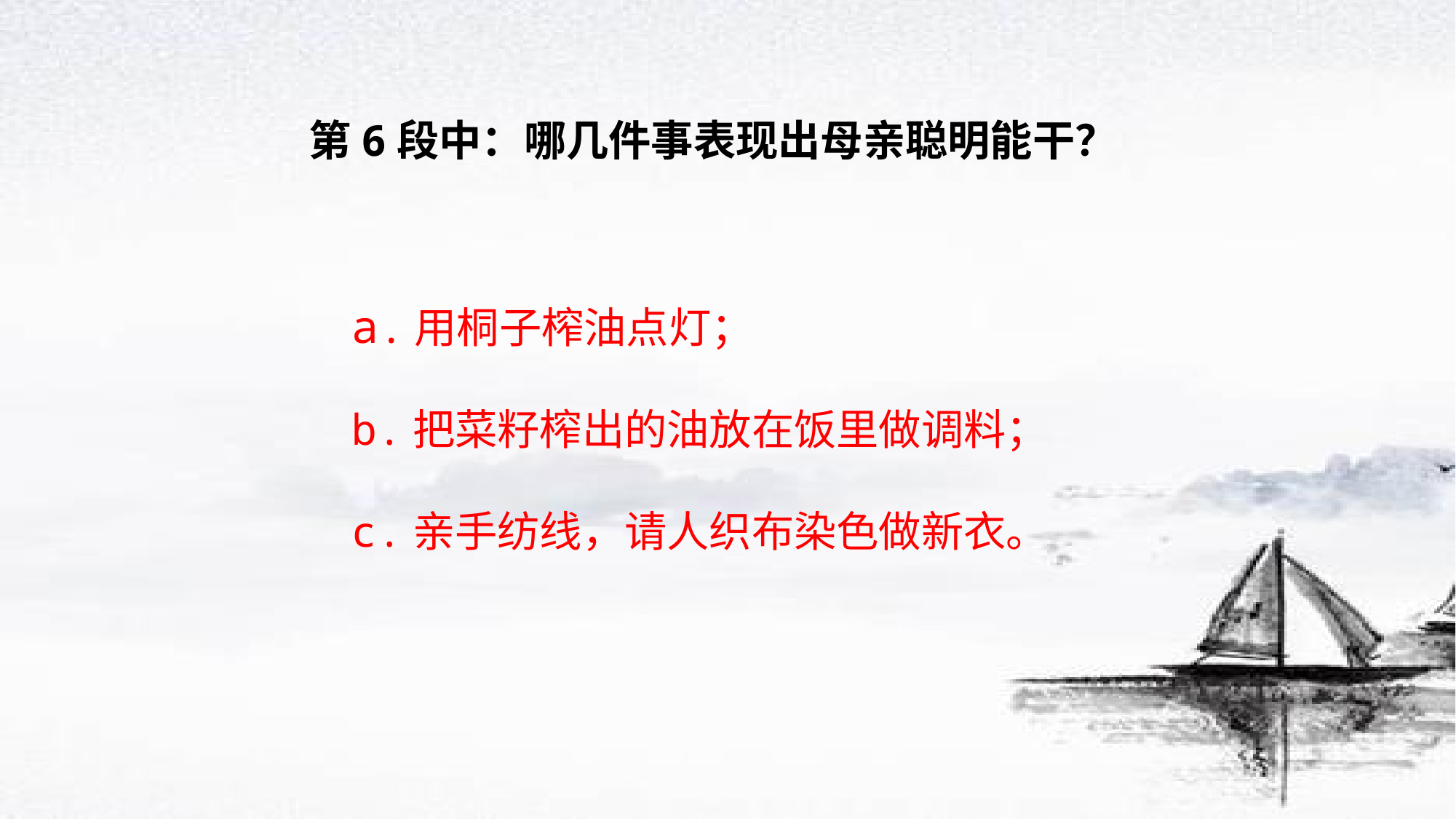

第6段中：哪几件事表现出母亲聪明能干？
a.用桐子榨油点灯；
b.把菜籽榨出的油放在饭里做调料；
c.亲手纺线，请人织布染色做新衣。